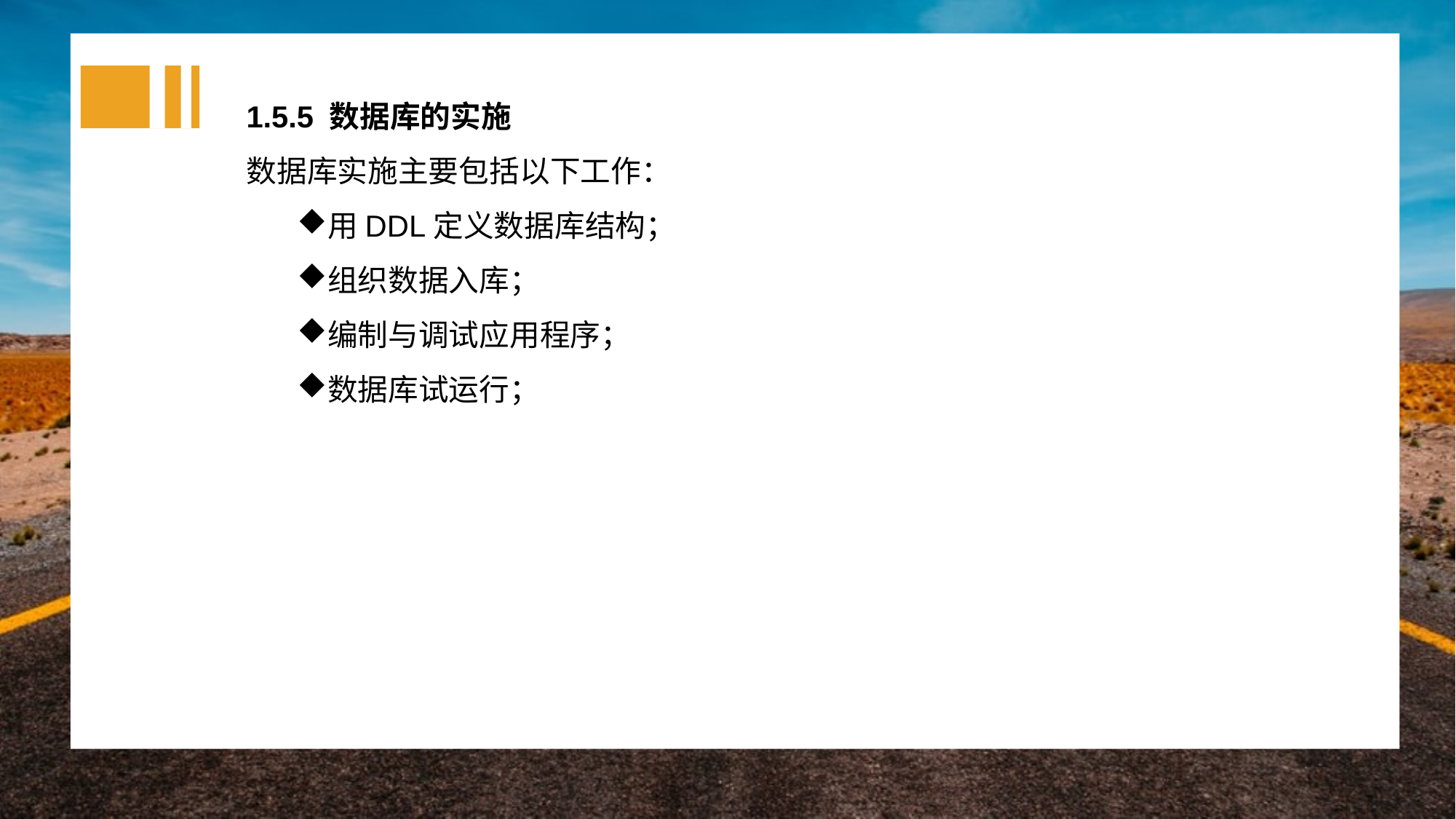

1.5.5 数据库的实施
数据库实施主要包括以下工作：
用DDL定义数据库结构；
组织数据入库；
编制与调试应用程序；
数据库试运行；